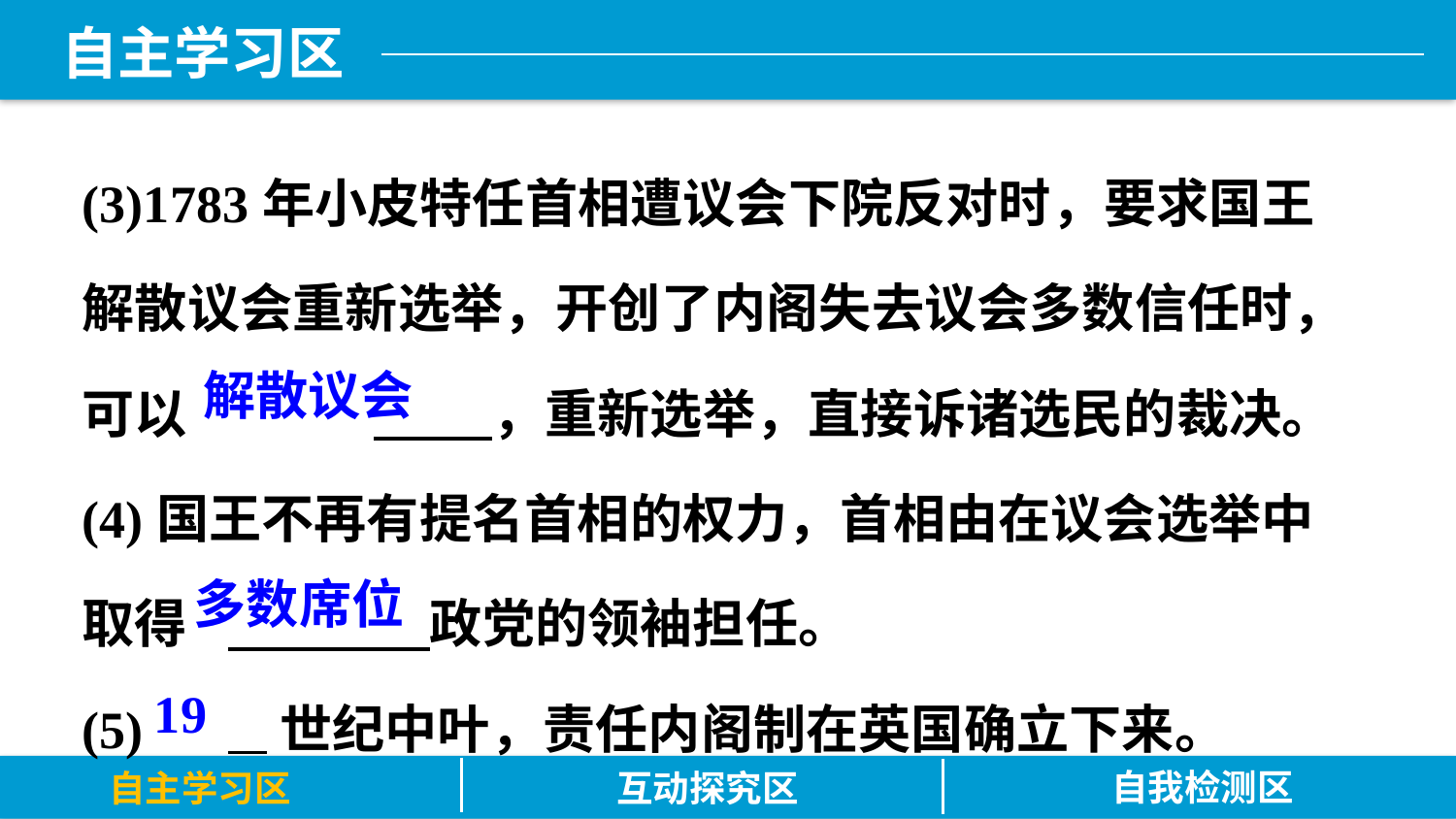

(3)1783年小皮特任首相遭议会下院反对时，要求国王解散议会重新选举，开创了内阁失去议会多数信任时，可以		          ，重新选举，直接诉诸选民的裁决。
(4)国王不再有提名首相的权力，首相由在议会选举中取得	                 政党的领袖担任。
(5)	   世纪中叶，责任内阁制在英国确立下来。
解散议会
多数席位
19
自我检测区
自主学习区
互动探究区